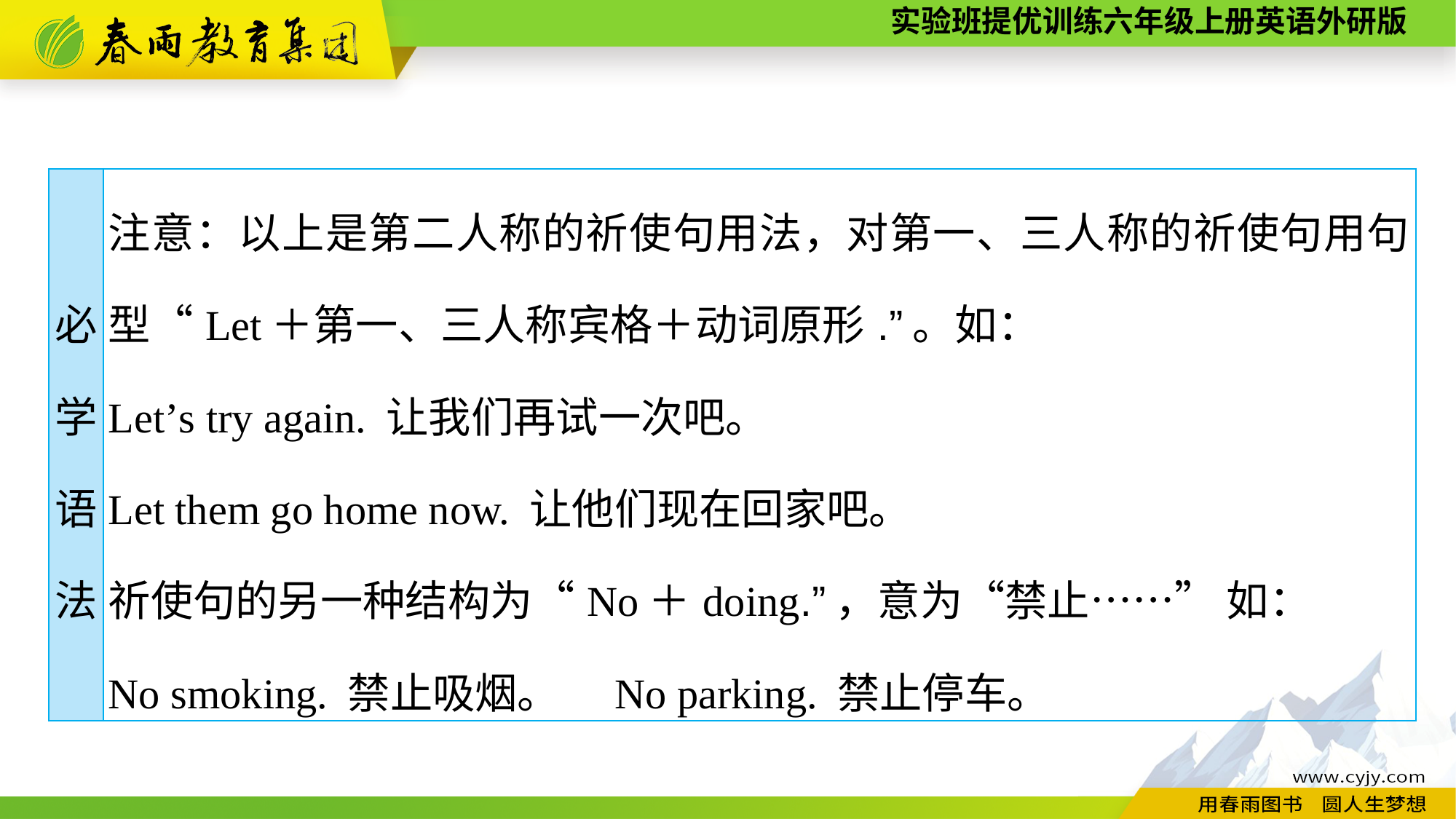

| 必 学 语 法 | 注意：以上是第二人称的祈使句用法，对第一、三人称的祈使句用句型“Let＋第一、三人称宾格＋动词原形.”。如： Let’s try again. 让我们再试一次吧。　 Let them go home now. 让他们现在回家吧。 祈使句的另一种结构为“No＋doing.”，意为“禁止……” 如： No smoking. 禁止吸烟。　No parking. 禁止停车。 |
| --- | --- |